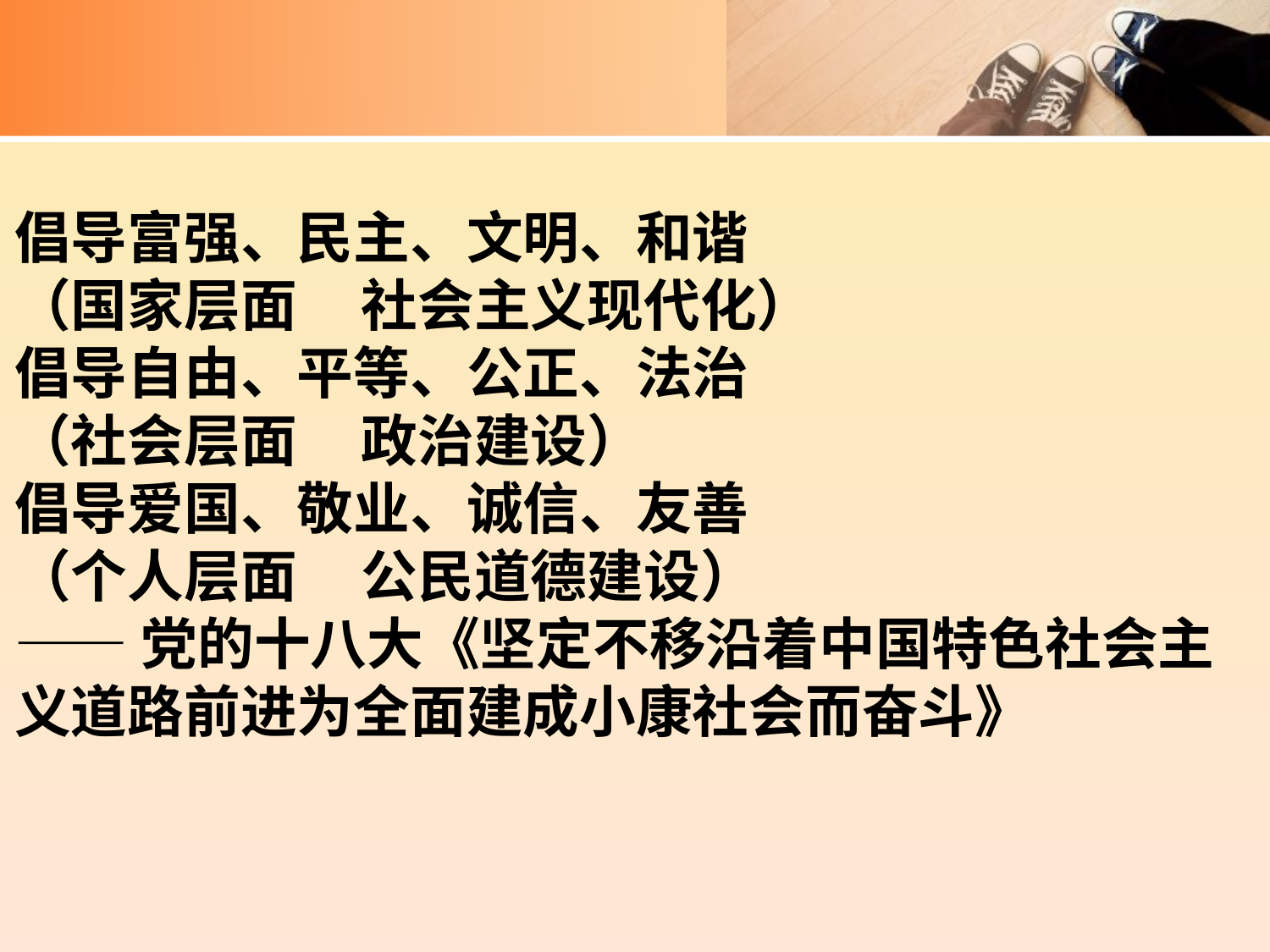

倡导富强、民主、文明、和谐
（国家层面     社会主义现代化）
倡导自由、平等、公正、法治
（社会层面     政治建设）
倡导爱国、敬业、诚信、友善
（个人层面     公民道德建设）
——党的十八大《坚定不移沿着中国特色社会主义道路前进为全面建成小康社会而奋斗》